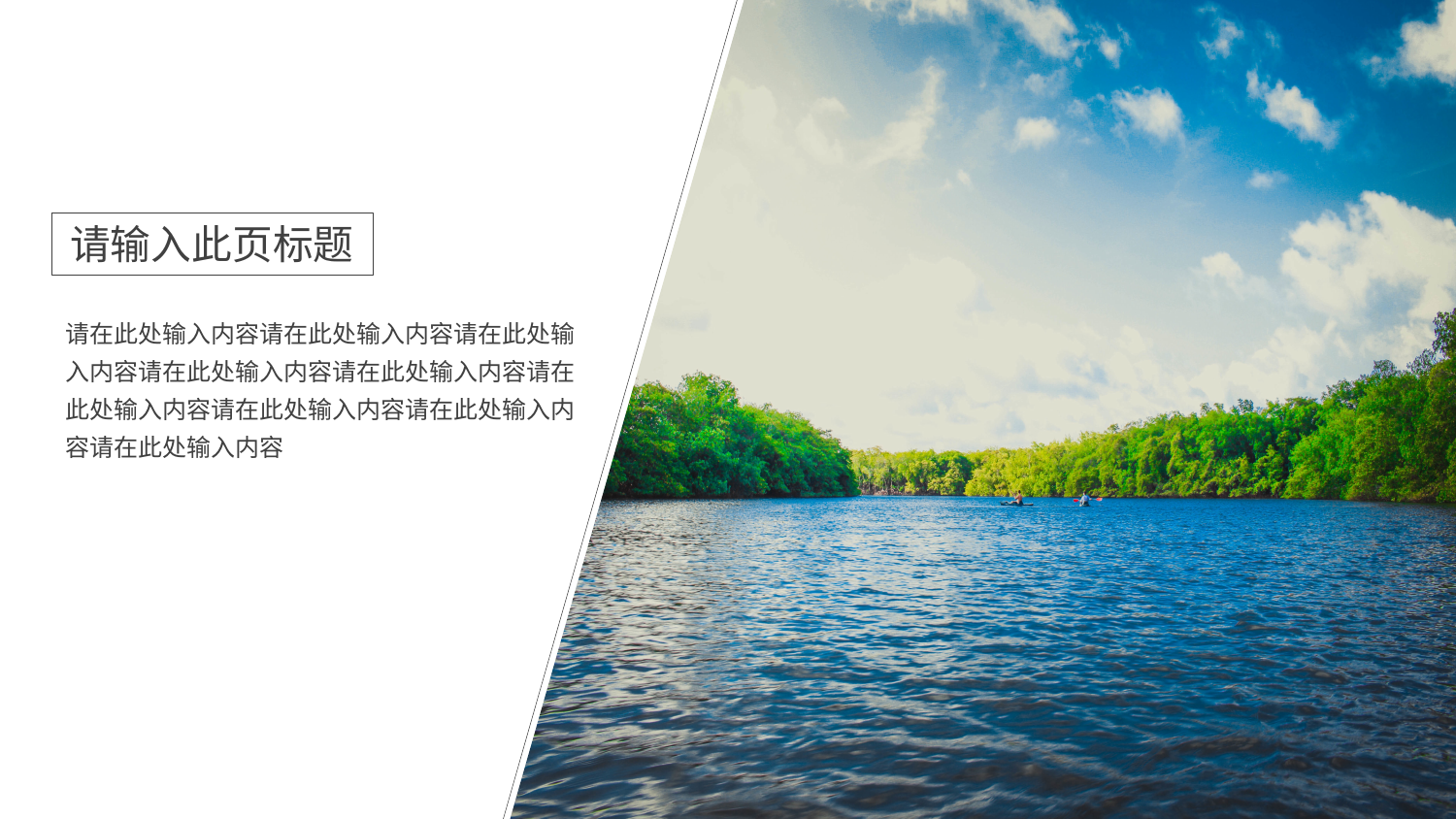

请输入此页标题
请在此处输入内容请在此处输入内容请在此处输入内容请在此处输入内容请在此处输入内容请在此处输入内容请在此处输入内容请在此处输入内容请在此处输入内容